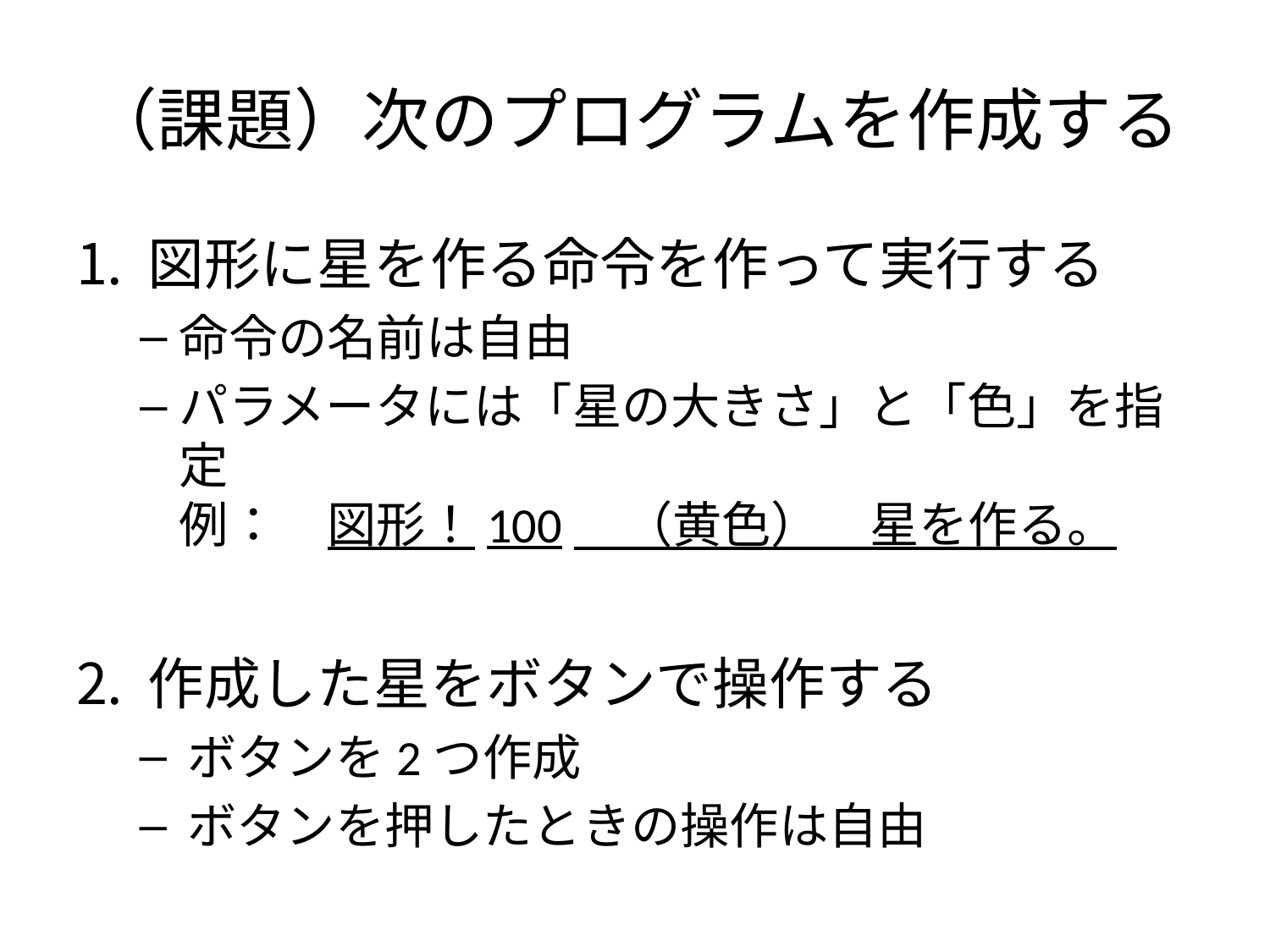

# （課題）次のプログラムを作成する
図形に星を作る命令を作って実行する
命令の名前は自由
パラメータには「星の大きさ」と「色」を指定
例：　図形！100　（黄色）　星を作る。

作成した星をボタンで操作する
ボタンを2つ作成
ボタンを押したときの操作は自由